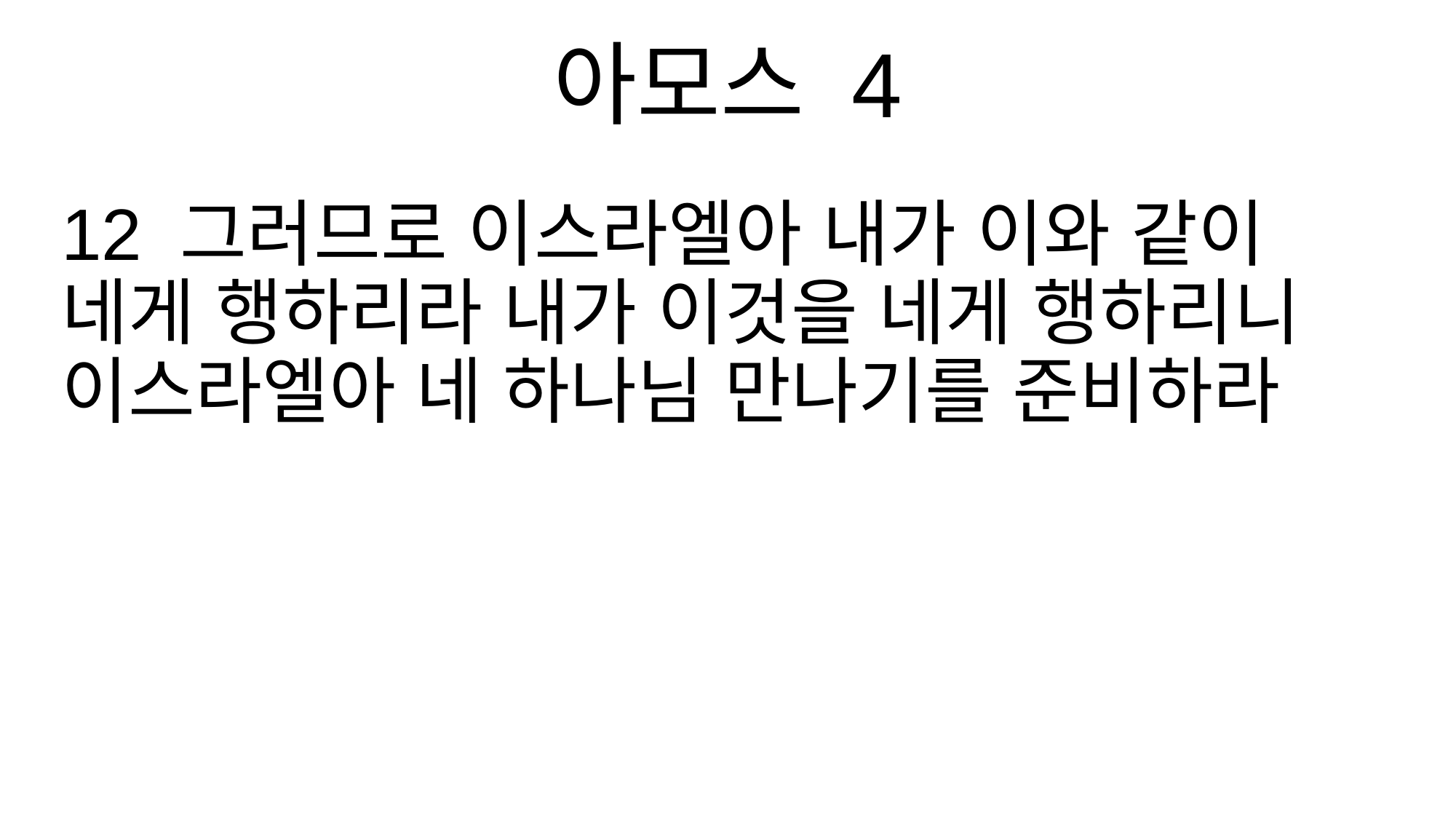

아모스 4
12 그러므로 이스라엘아 내가 이와 같이 네게 행하리라 내가 이것을 네게 행하리니 이스라엘아 네 하나님 만나기를 준비하라